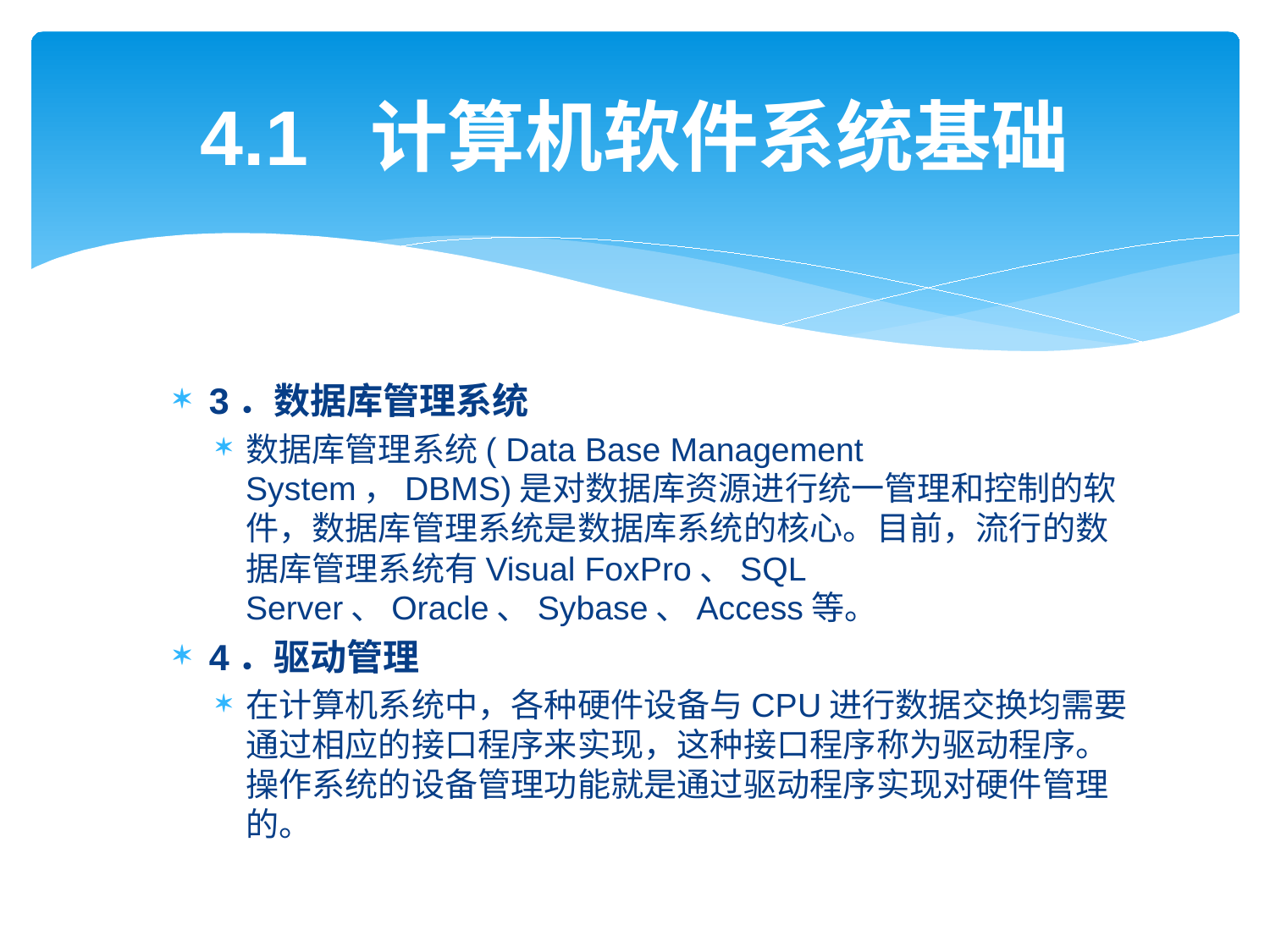

# 4.1  计算机软件系统基础
3．数据库管理系统
数据库管理系统( Data Base Management System，DBMS)是对数据库资源进行统一管理和控制的软件，数据库管理系统是数据库系统的核心。目前，流行的数据库管理系统有Visual FoxPro、SQL Server、Oracle、Sybase、Access等。
4．驱动管理
在计算机系统中，各种硬件设备与CPU进行数据交换均需要通过相应的接口程序来实现，这种接口程序称为驱动程序。操作系统的设备管理功能就是通过驱动程序实现对硬件管理的。